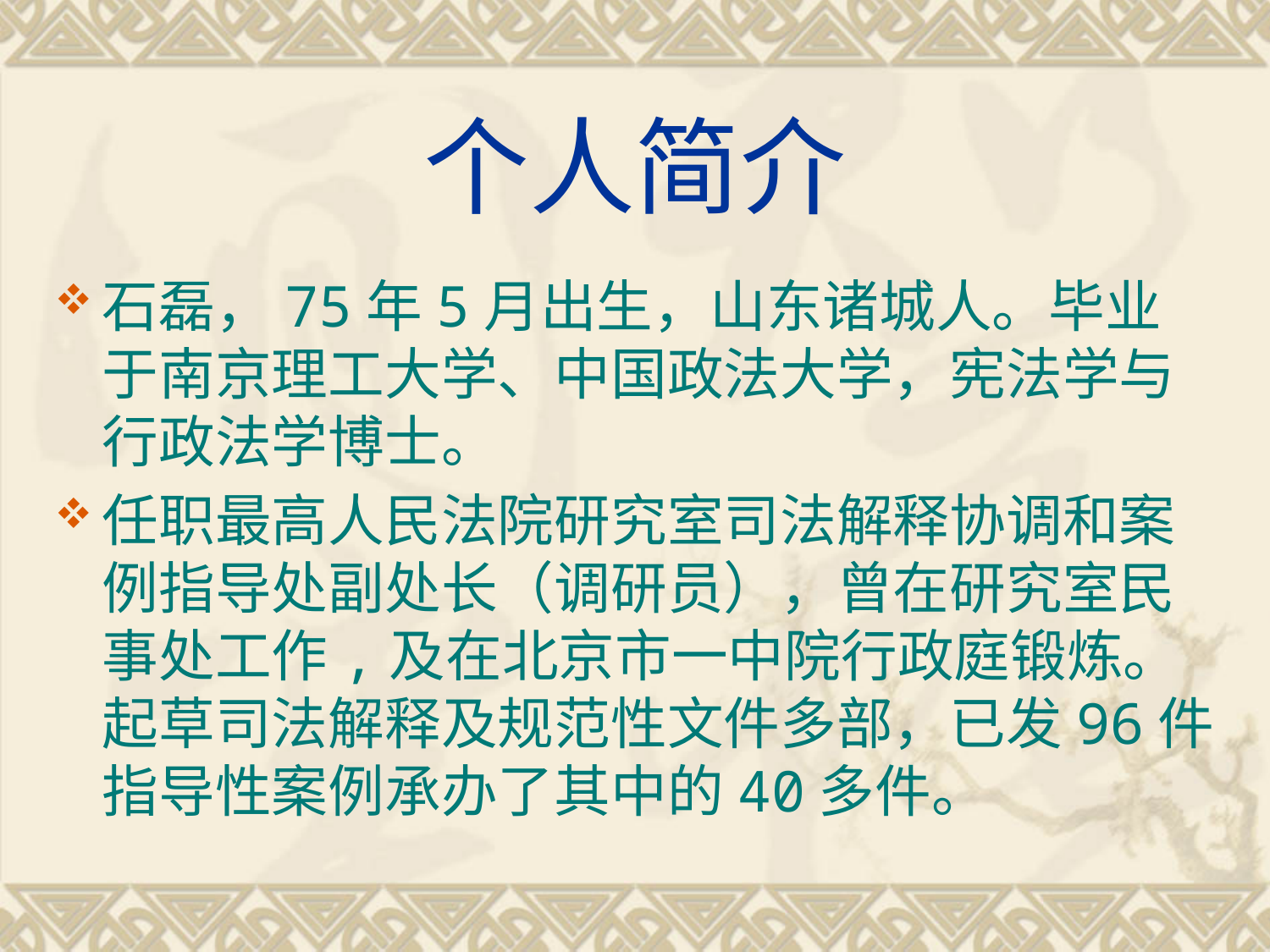

# 个人简介
石磊，75年5月出生，山东诸城人。毕业于南京理工大学、中国政法大学，宪法学与行政法学博士。
任职最高人民法院研究室司法解释协调和案例指导处副处长（调研员），曾在研究室民事处工作,及在北京市一中院行政庭锻炼。起草司法解释及规范性文件多部，已发96件指导性案例承办了其中的40多件。